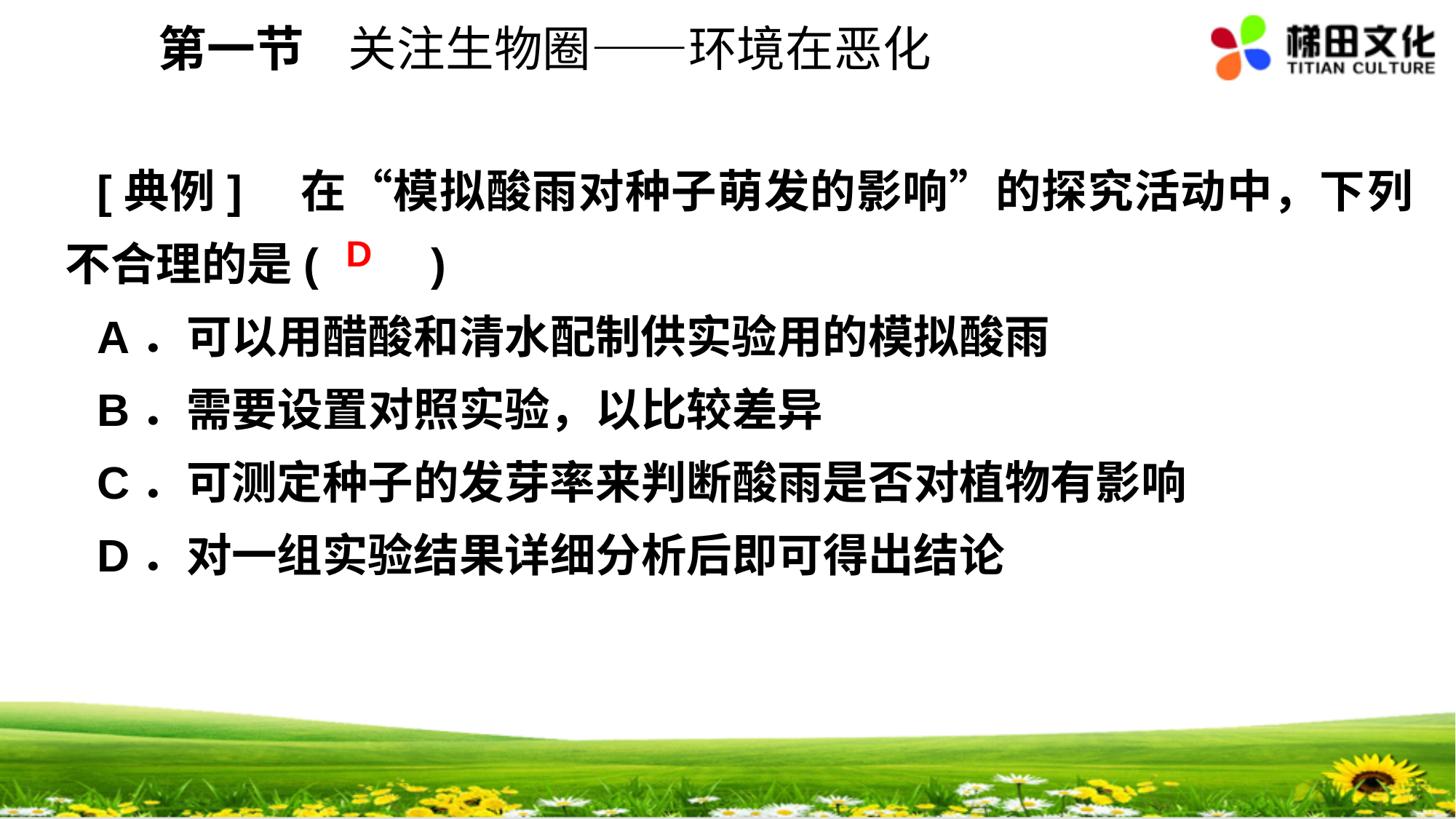

第一节    关注生物圈——环境在恶化
[典例]　在“模拟酸雨对种子萌发的影响”的探究活动中，下列不合理的是(　　)
A．可以用醋酸和清水配制供实验用的模拟酸雨
B．需要设置对照实验，以比较差异
C．可测定种子的发芽率来判断酸雨是否对植物有影响
D．对一组实验结果详细分析后即可得出结论
D